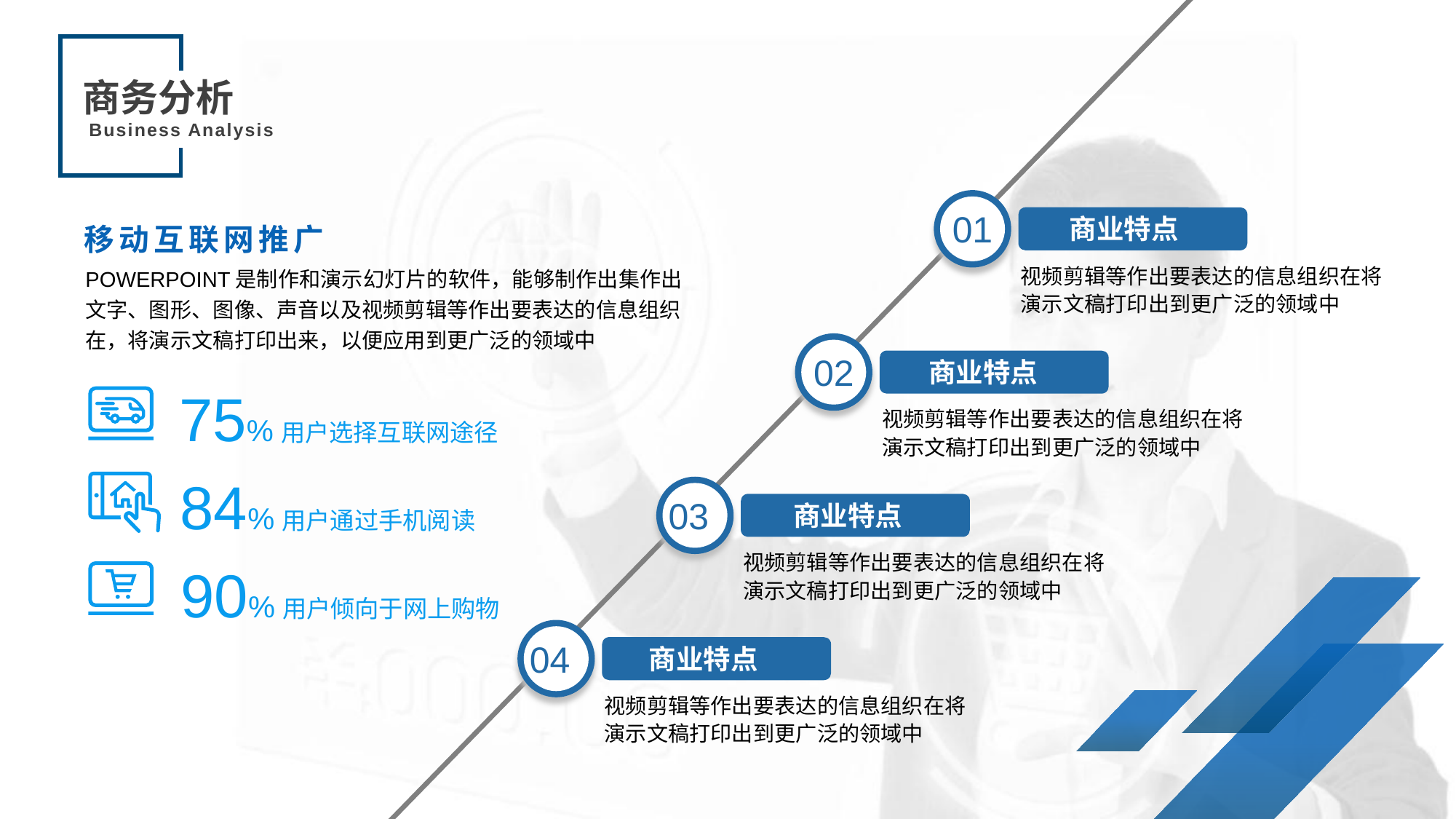

商务分析
Business Analysis

01
商业特点

移动互联网推广
视频剪辑等作出要表达的信息组织在将演示文稿打印出到更广泛的领域中
POWERPOINT是制作和演示幻灯片的软件，能够制作出集作出文字、图形、图像、声音以及视频剪辑等作出要表达的信息组织在，将演示文稿打印出来，以便应用到更广泛的领域中

02
商业特点

75%用户选择互联网途径

视频剪辑等作出要表达的信息组织在将演示文稿打印出到更广泛的领域中
84%用户通过手机阅读

03
商业特点

视频剪辑等作出要表达的信息组织在将演示文稿打印出到更广泛的领域中
90%用户倾向于网上购物

04
商业特点

视频剪辑等作出要表达的信息组织在将演示文稿打印出到更广泛的领域中